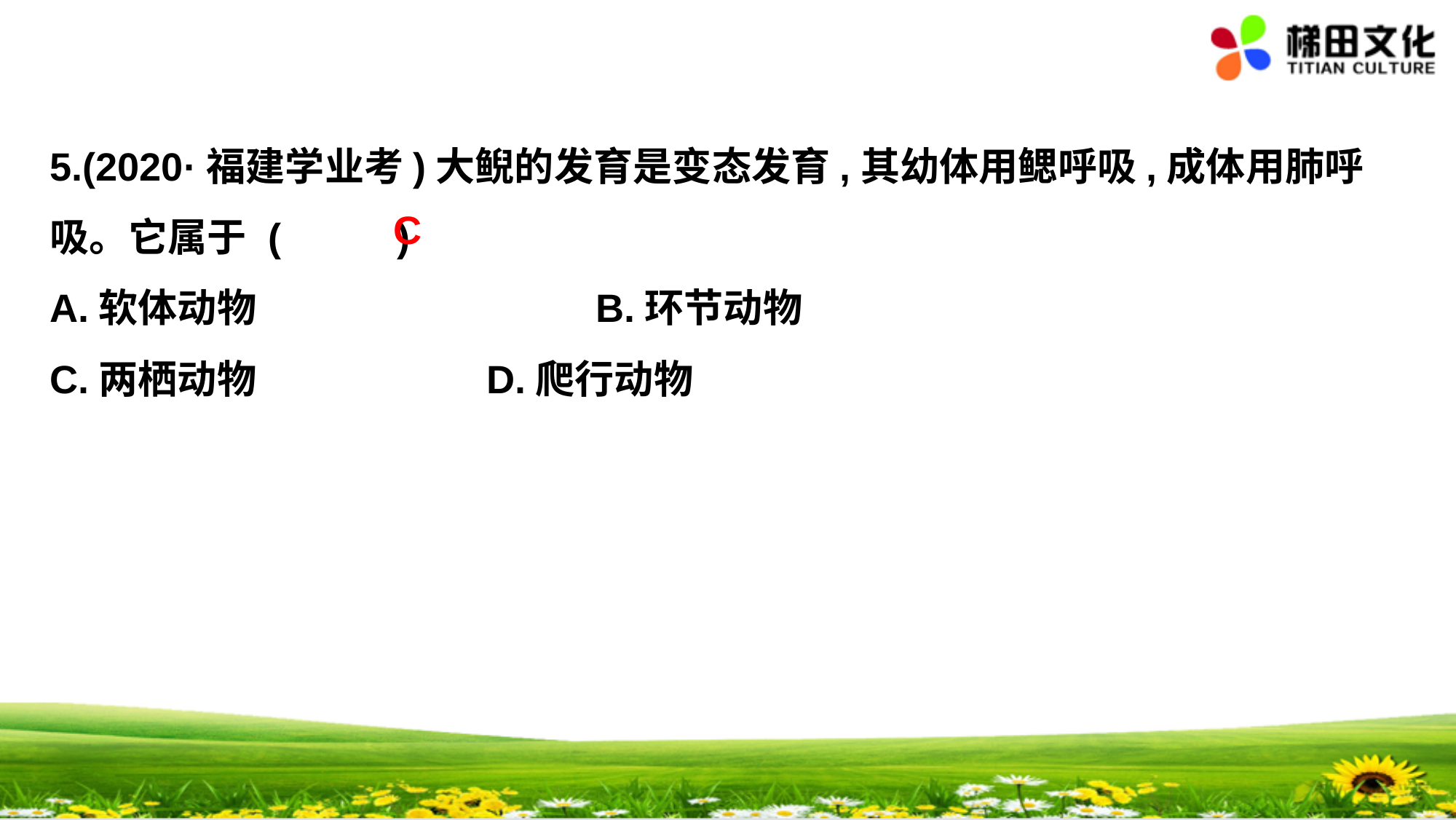

5.(2020·福建学业考)大鲵的发育是变态发育,其幼体用鳃呼吸,成体用肺呼
吸。它属于	(　  　)
A.软体动物　　　　　　	B.环节动物
C.两栖动物			D.爬行动物
C